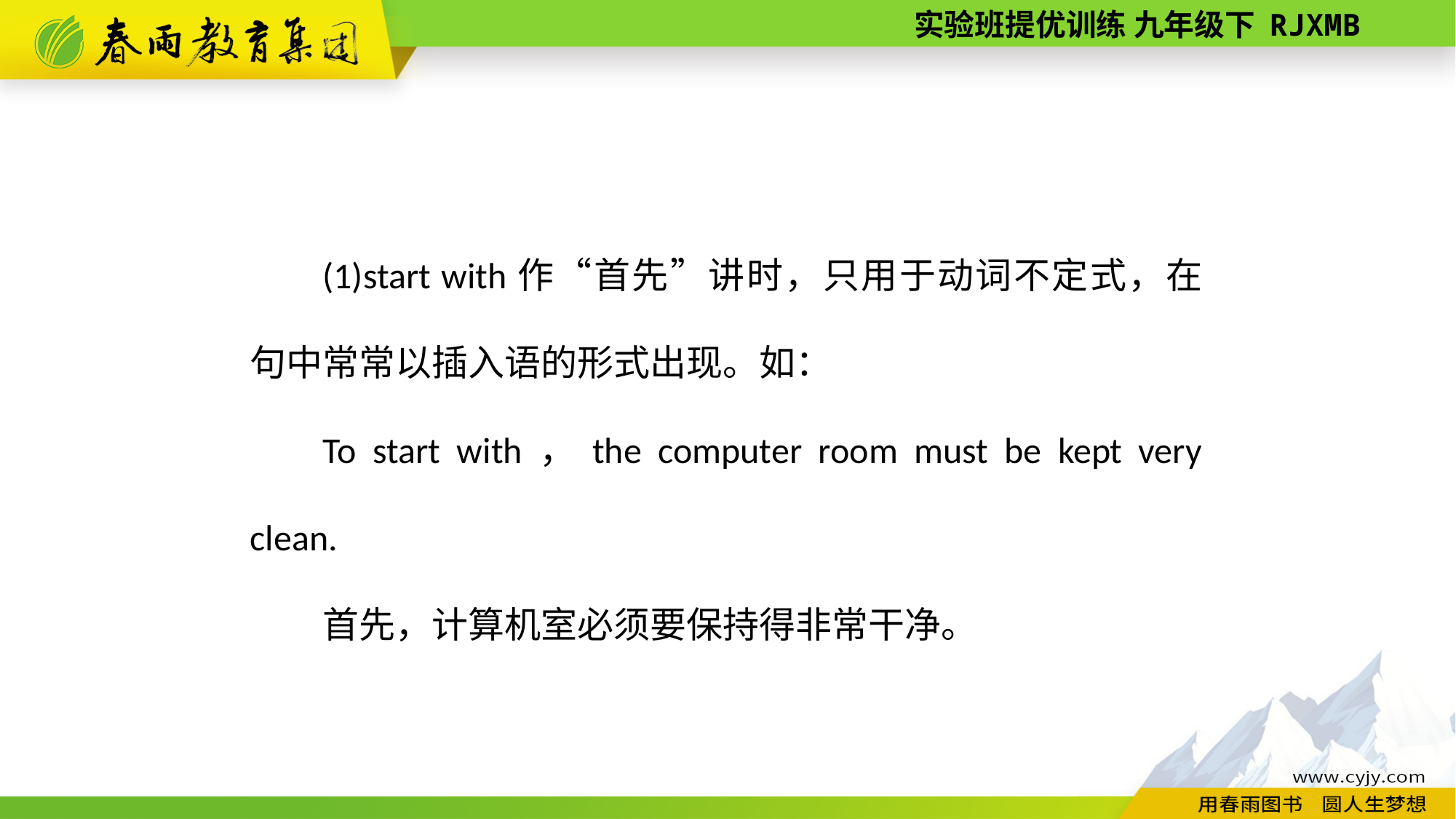

(1)start with作“首先”讲时，只用于动词不定式，在句中常常以插入语的形式出现。如：
To start with，the computer room must be kept very clean.
首先，计算机室必须要保持得非常干净。